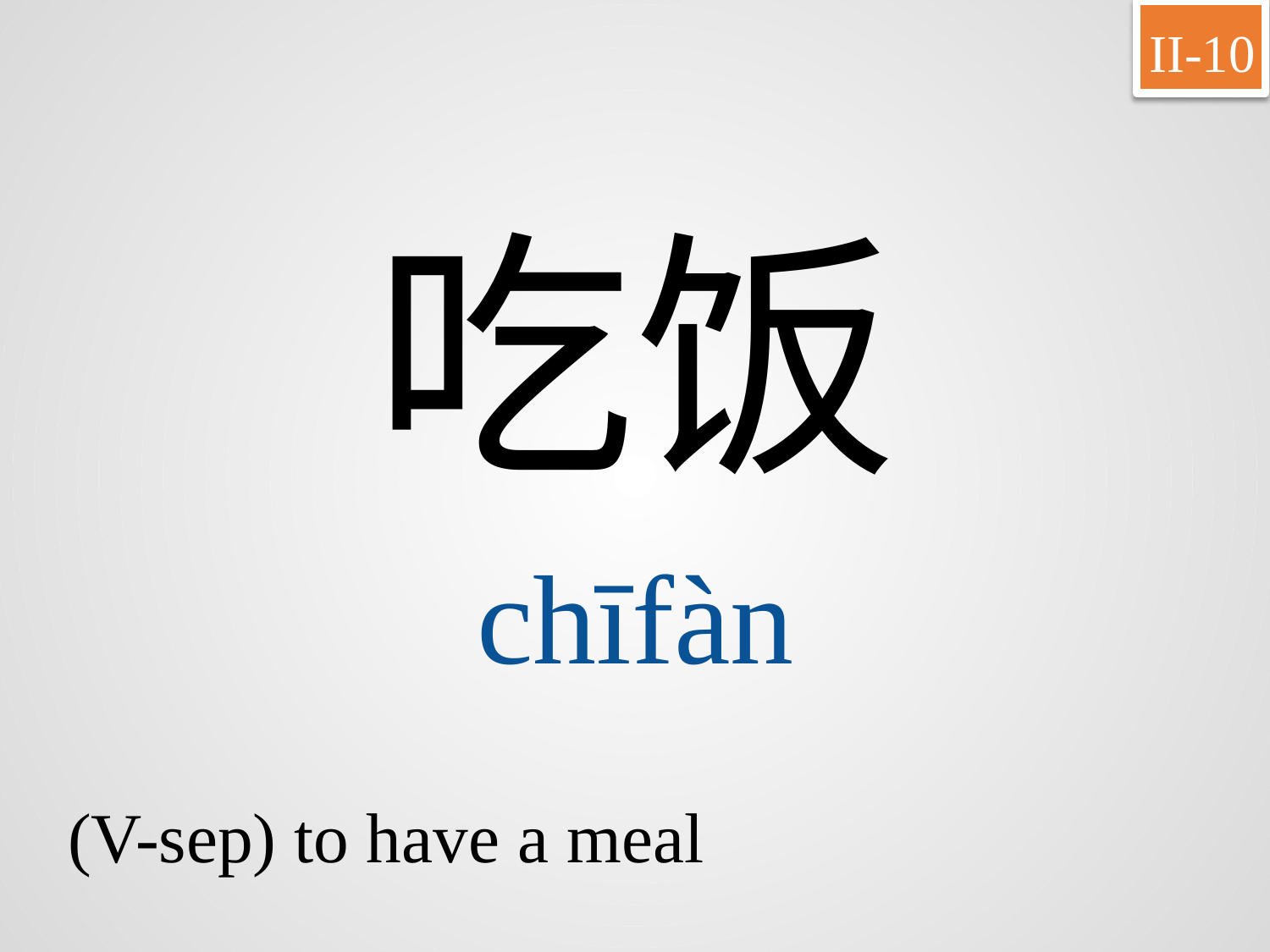

II-10

吃饭
chīfàn
(V-sep) to have a meal